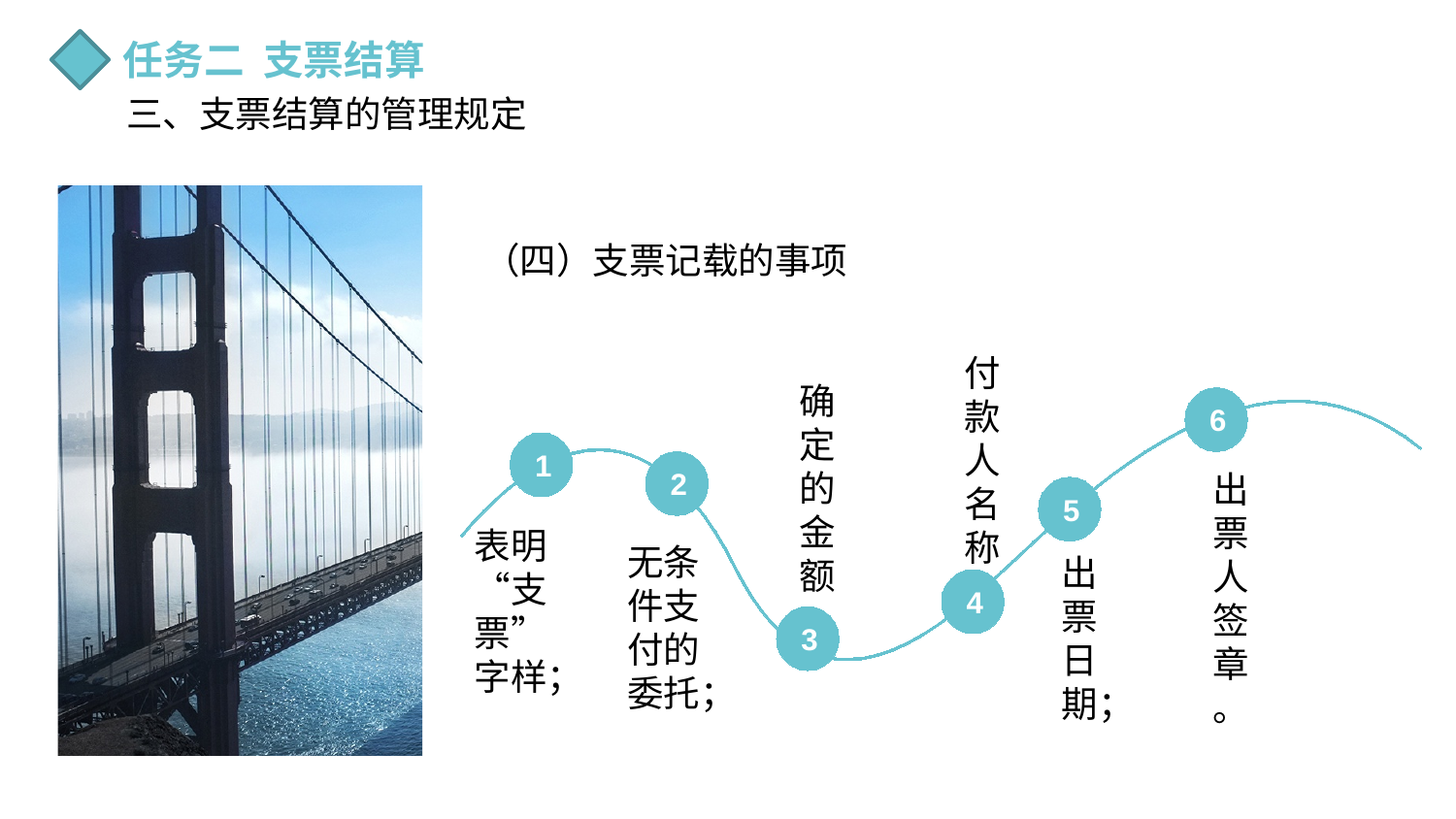

任务二  支票结算

三、支票结算的管理规定

（四）支票记载的事项
付款人名称
确定的金额

6

1

2
出票人签章。

5
表明“支票”字样；
无条件支付的委托；
出票日期；

4

3